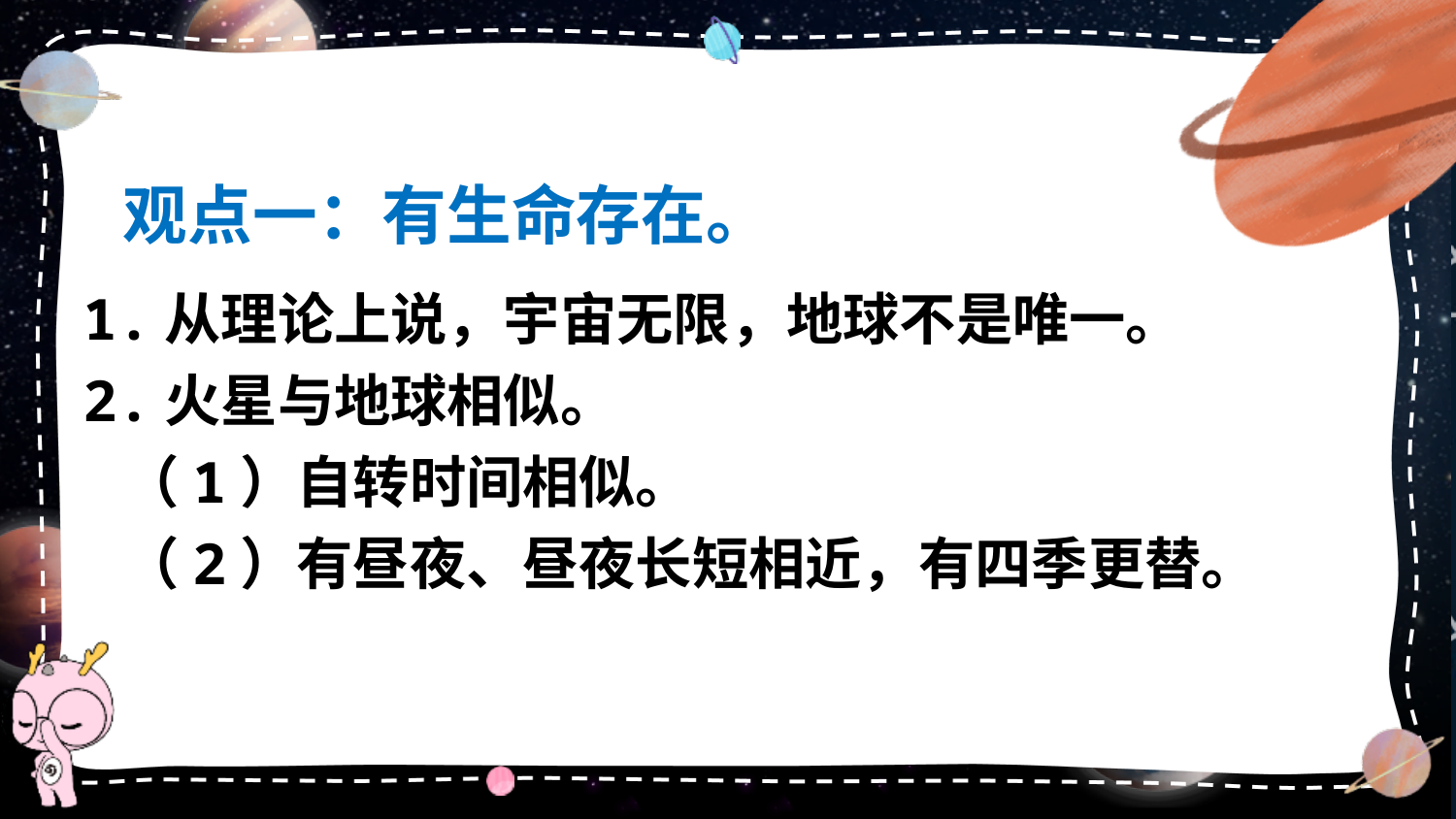

观点一：有生命存在。
1.从理论上说，宇宙无限，地球不是唯一。
2.火星与地球相似。
  （1）自转时间相似。
  （2）有昼夜、昼夜长短相近，有四季更替。